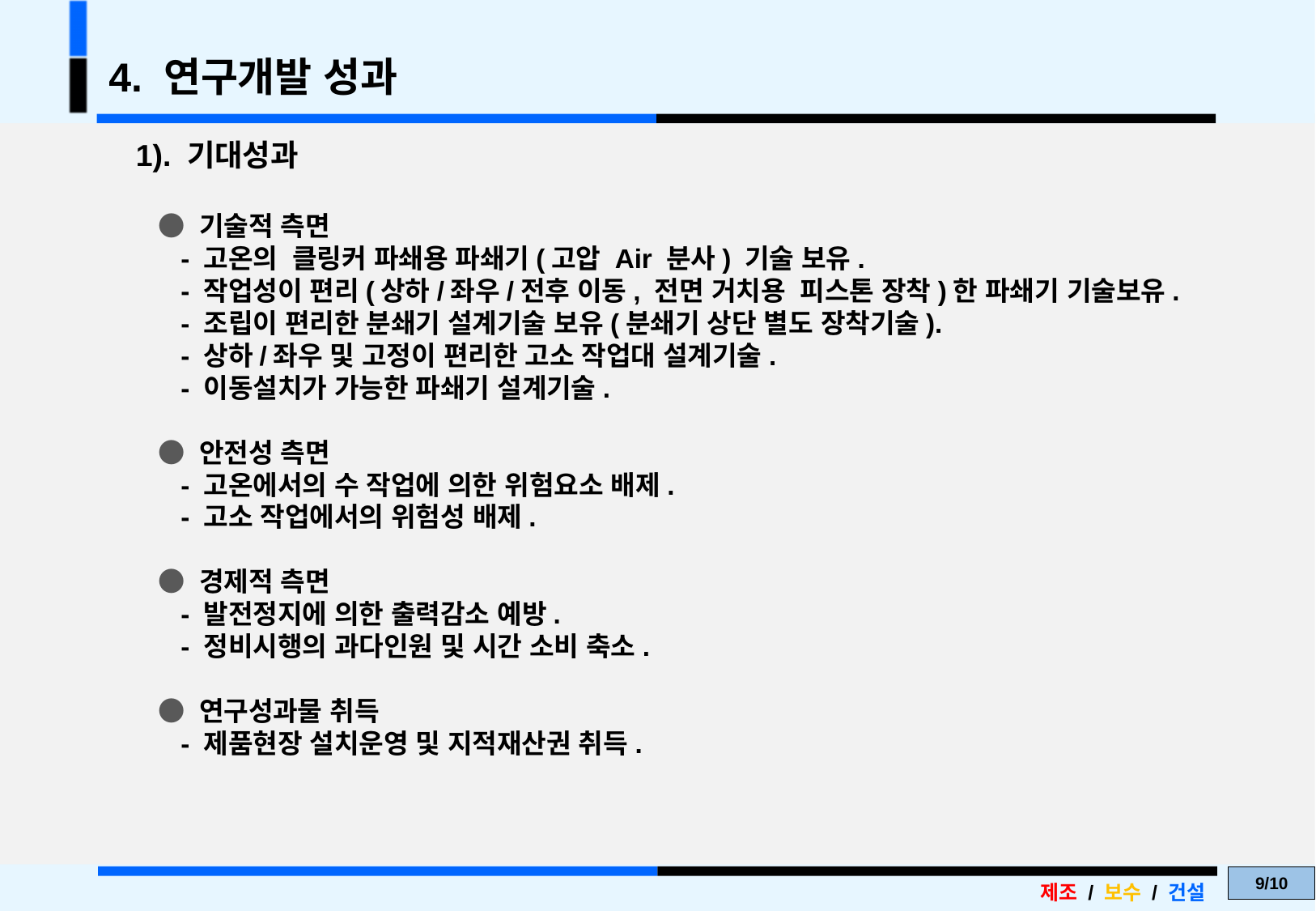

4. 연구개발 성과

1). 기대성과

   ● 기술적 측면
      - 고온의  클링커 파쇄용 파쇄기(고압 Air 분사) 기술 보유.
      - 작업성이 편리(상하/좌우/전후 이동, 전면 거치용  피스톤 장착)한 파쇄기 기술보유.
      - 조립이 편리한 분쇄기 설계기술 보유(분쇄기 상단 별도 장착기술).
      - 상하/좌우 및 고정이 편리한 고소 작업대 설계기술.
      - 이동설치가 가능한 파쇄기 설계기술.

   ● 안전성 측면
      - 고온에서의 수 작업에 의한 위험요소 배제.
      - 고소 작업에서의 위험성 배제.

   ● 경제적 측면
      - 발전정지에 의한 출력감소 예방.
      - 정비시행의 과다인원 및 시간 소비 축소.

   ● 연구성과물 취득
      - 제품현장 설치운영 및 지적재산권 취득.

9/10
제조 / 보수 / 건설